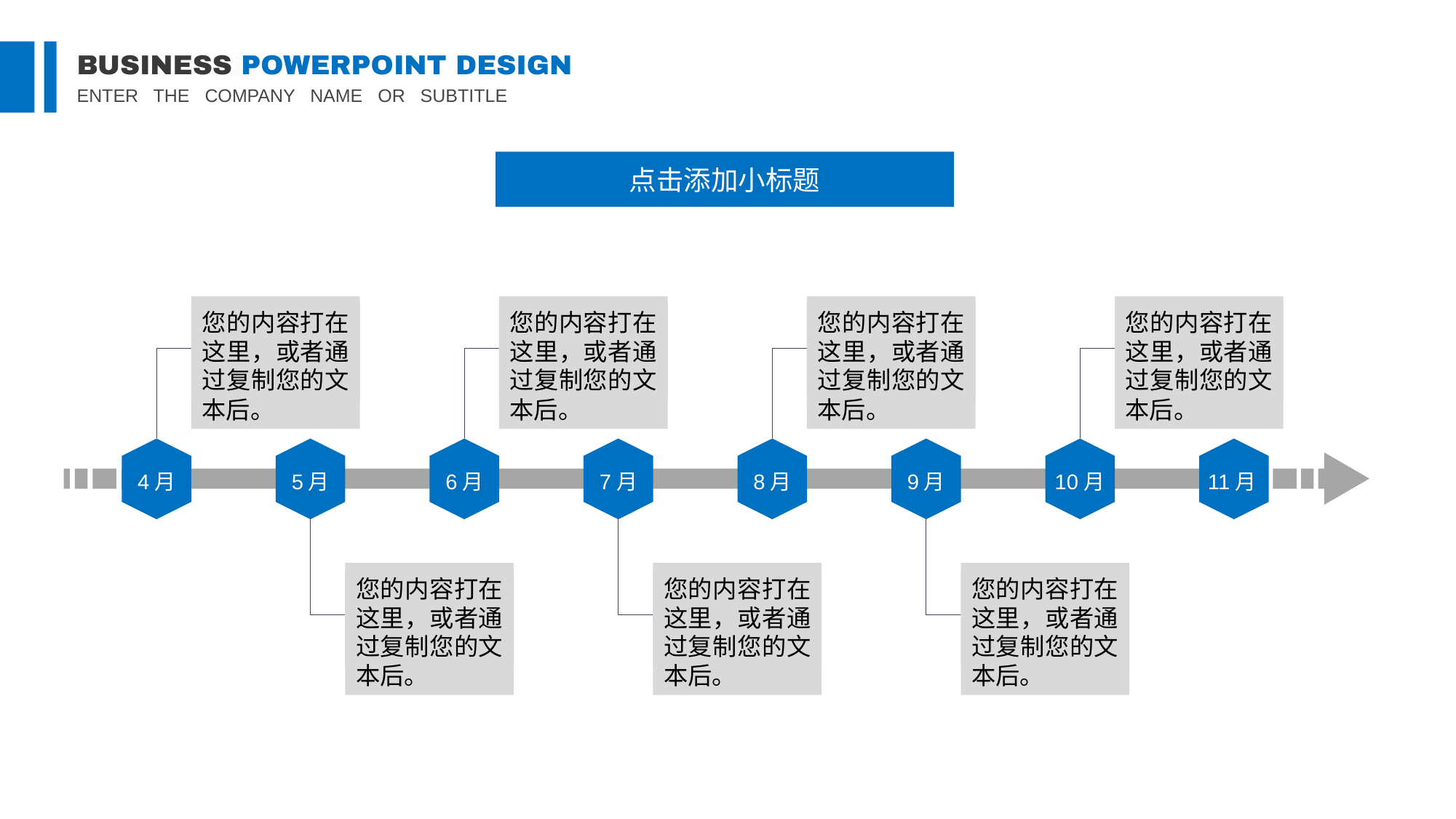

点击添加小标题

您的内容打在这里，或者通过复制您的文本后。

您的内容打在这里，或者通过复制您的文本后。

您的内容打在这里，或者通过复制您的文本后。

您的内容打在这里，或者通过复制您的文本后。

4月

5月

6月

7月

8月

9月

10月

11月

您的内容打在这里，或者通过复制您的文本后。

您的内容打在这里，或者通过复制您的文本后。

您的内容打在这里，或者通过复制您的文本后。